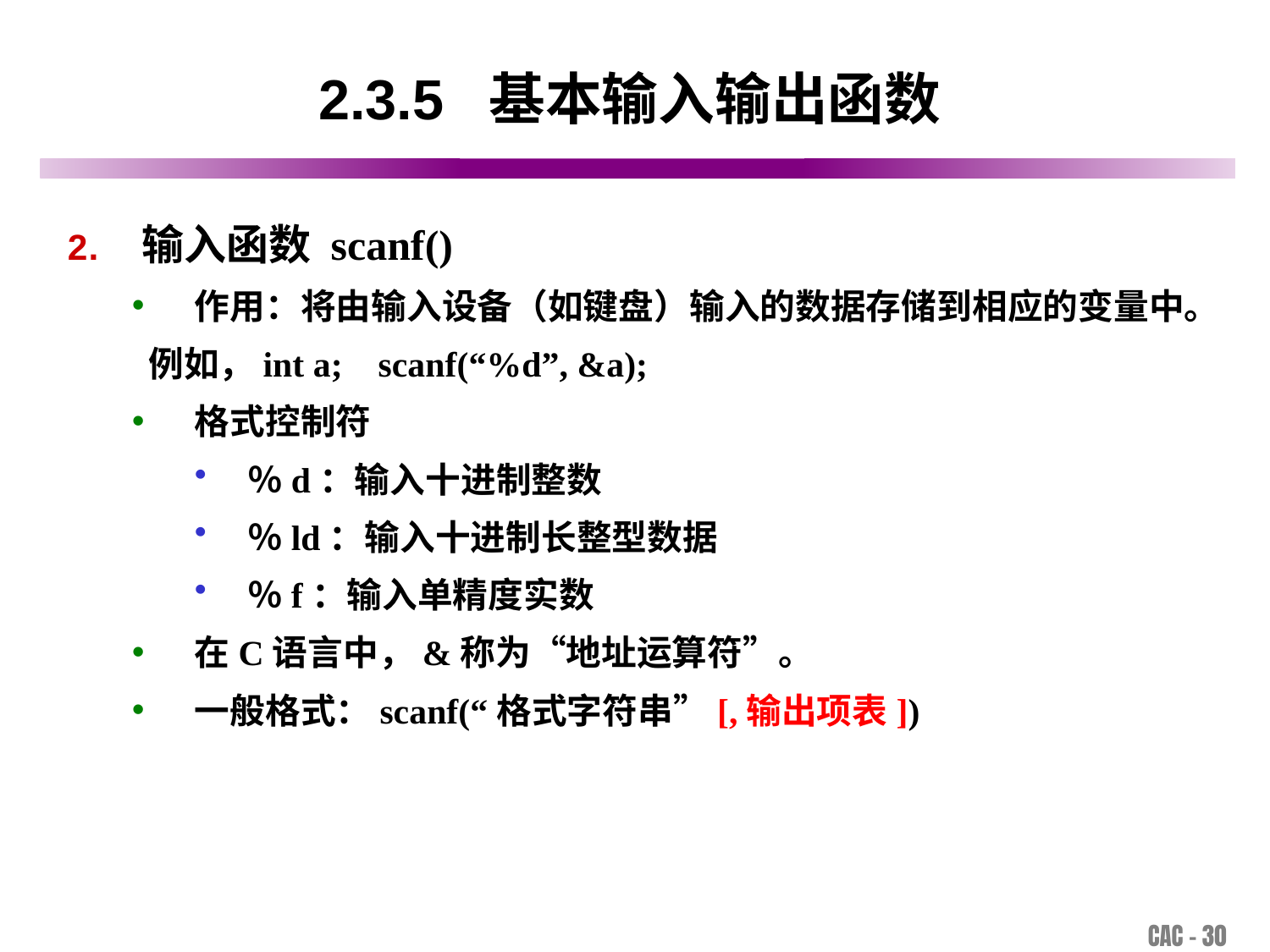

# 2.3.5  基本输入输出函数
输入函数 scanf()
作用：将由输入设备（如键盘）输入的数据存储到相应的变量中。
         例如，int a;    scanf(“%d”, &a);
格式控制符
％d：输入十进制整数
％ld：输入十进制长整型数据
％f：输入单精度实数
在C语言中，&称为“地址运算符”。
一般格式：scanf(“格式字符串”[,输出项表])
30